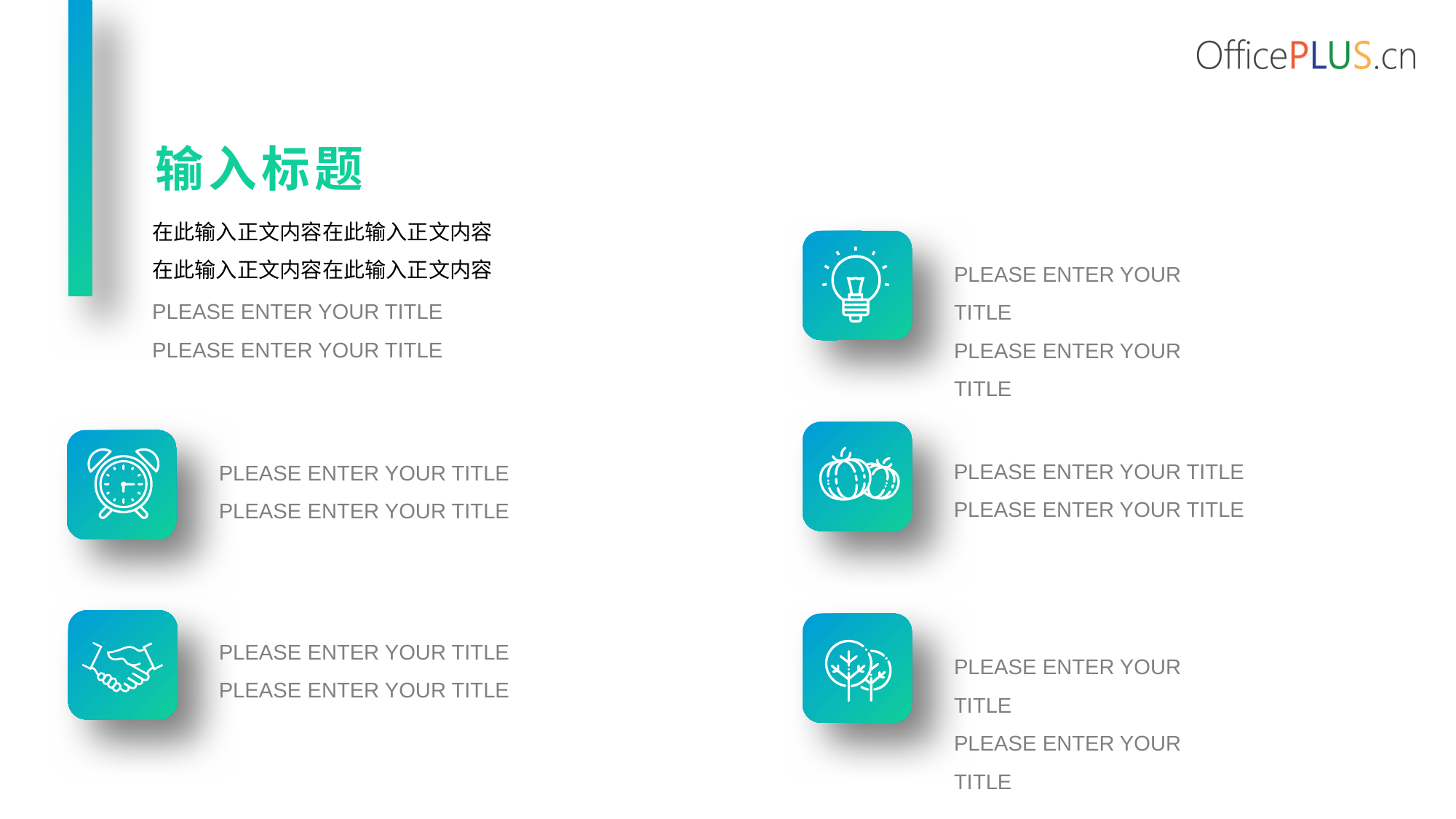

输入标题

在此输入正文内容在此输入正文内容
在此输入正文内容在此输入正文内容

Please enter your title
Please enter your title

Please enter your title
Please enter your title

Please enter your title
Please enter your title
Please enter your title
Please enter your title

Please enter your title
Please enter your title
Please enter your title
Please enter your title